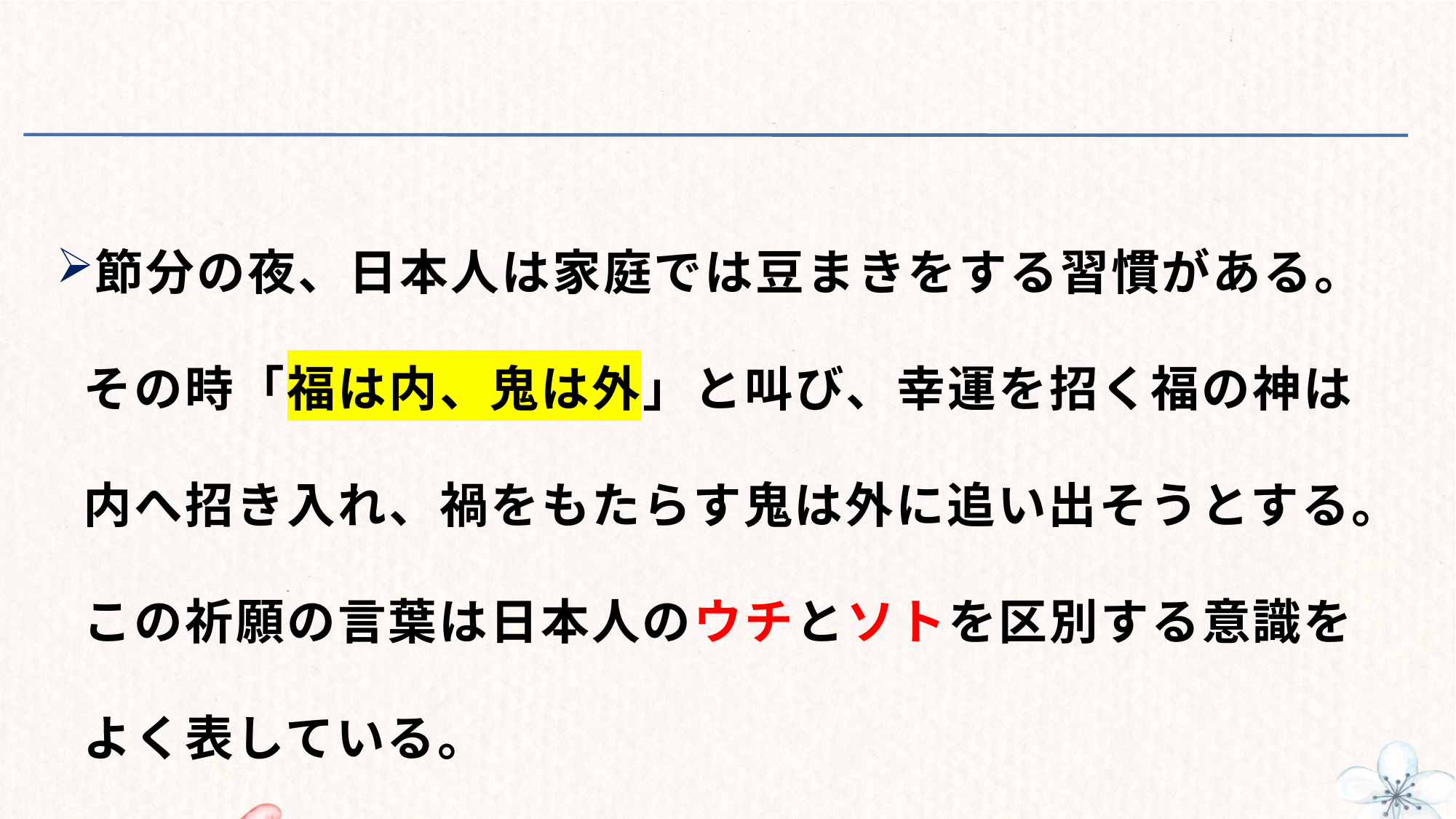

節分の夜、日本人は家庭では豆まきをする習慣がある。その時「福は内、鬼は外」と叫び、幸運を招く福の神は内へ招き入れ、禍をもたらす鬼は外に追い出そうとする。この祈願の言葉は日本人のウチとソトを区別する意識をよく表している。